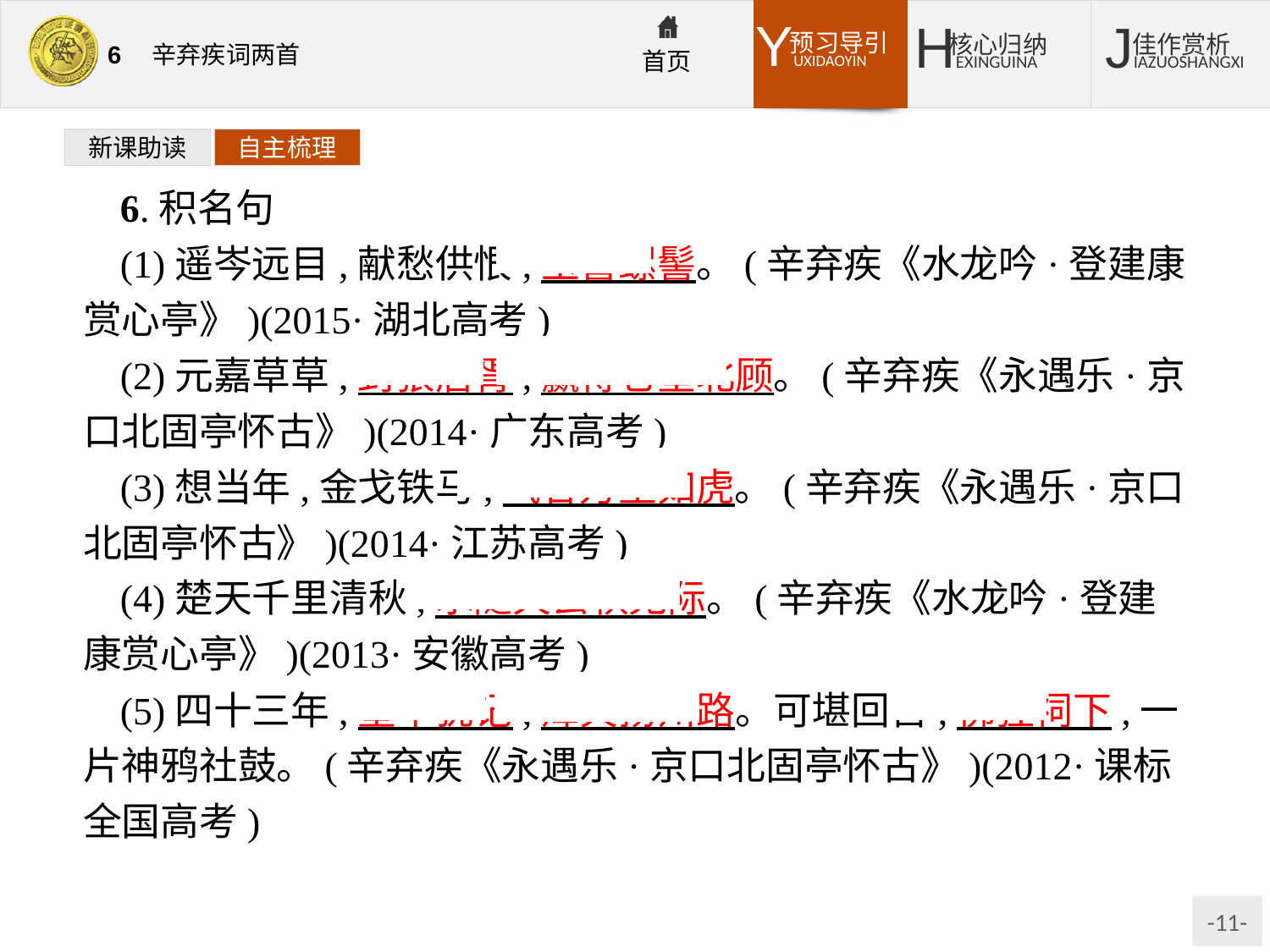

新课助读
自主梳理
6.积名句
(1)遥岑远目,献愁供恨,玉簪螺髻。(辛弃疾《水龙吟·登建康赏心亭》)(2015·湖北高考)
(2)元嘉草草,封狼居胥,赢得仓皇北顾。(辛弃疾《永遇乐·京口北固亭怀古》)(2014·广东高考)
(3)想当年,金戈铁马,气吞万里如虎。(辛弃疾《永遇乐·京口北固亭怀古》)(2014·江苏高考)
(4)楚天千里清秋,水随天去秋无际。(辛弃疾《水龙吟·登建康赏心亭》)(2013·安徽高考)
(5)四十三年,望中犹记,烽火扬州路。可堪回首,佛狸祠下,一片神鸦社鼓。(辛弃疾《永遇乐·京口北固亭怀古》)(2012·课标全国高考)